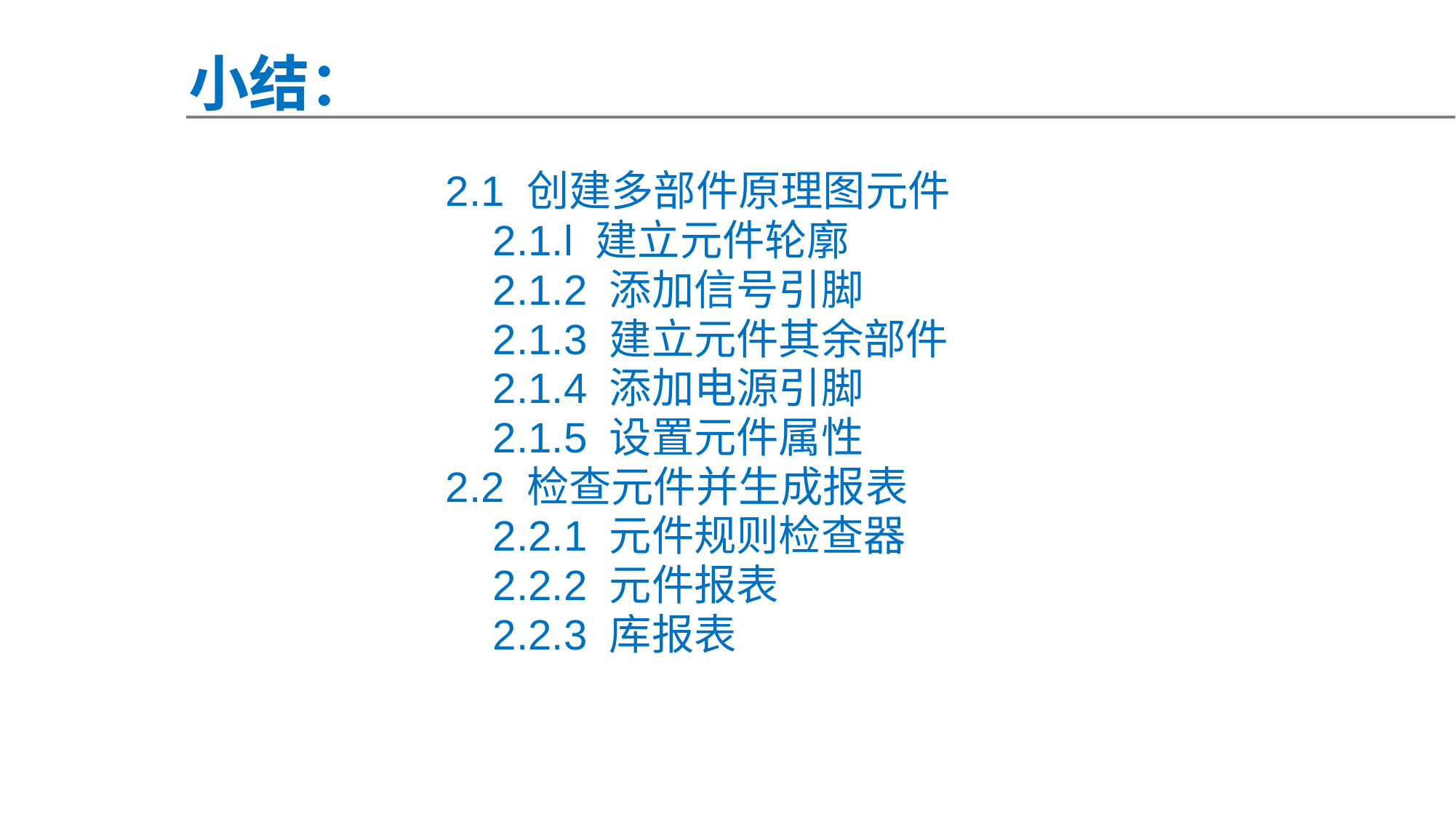

小结：
2.1 创建多部件原理图元件
    2.1.l 建立元件轮廓
    2.1.2 添加信号引脚
    2.1.3 建立元件其余部件
    2.1.4 添加电源引脚
    2.1.5 设置元件属性
2.2 检查元件并生成报表
    2.2.1 元件规则检查器
    2.2.2 元件报表
    2.2.3 库报表